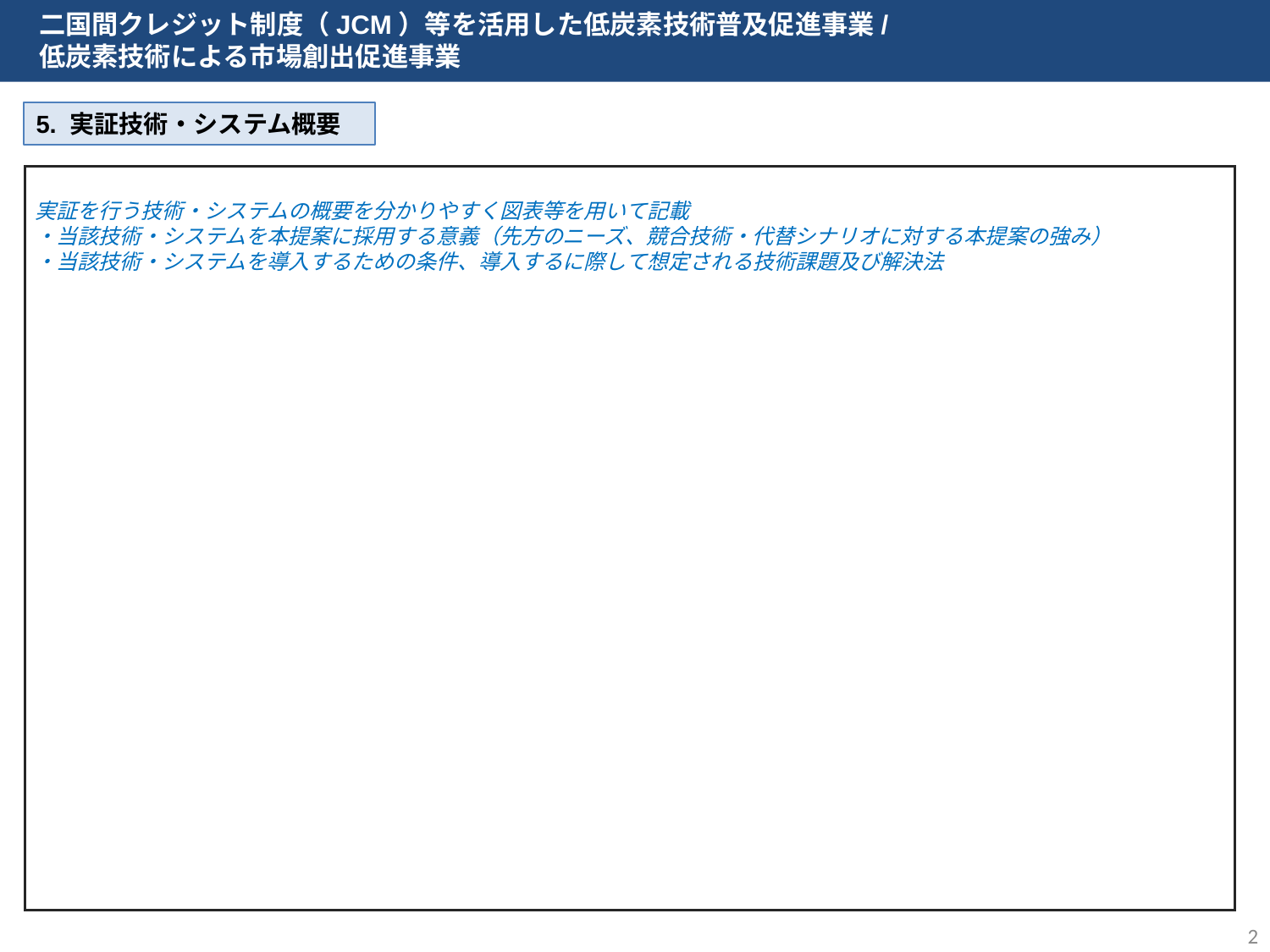

二国間クレジット制度（JCM）等を活用した低炭素技術普及促進事業/
　低炭素技術による市場創出促進事業

5. 実証技術・システム概要

実証を行う技術・システムの概要を分かりやすく図表等を用いて記載
・当該技術・システムを本提案に採用する意義（先方のニーズ、競合技術・代替シナリオに対する本提案の強み）
・当該技術・システムを導入するための条件、導入するに際して想定される技術課題及び解決法
2